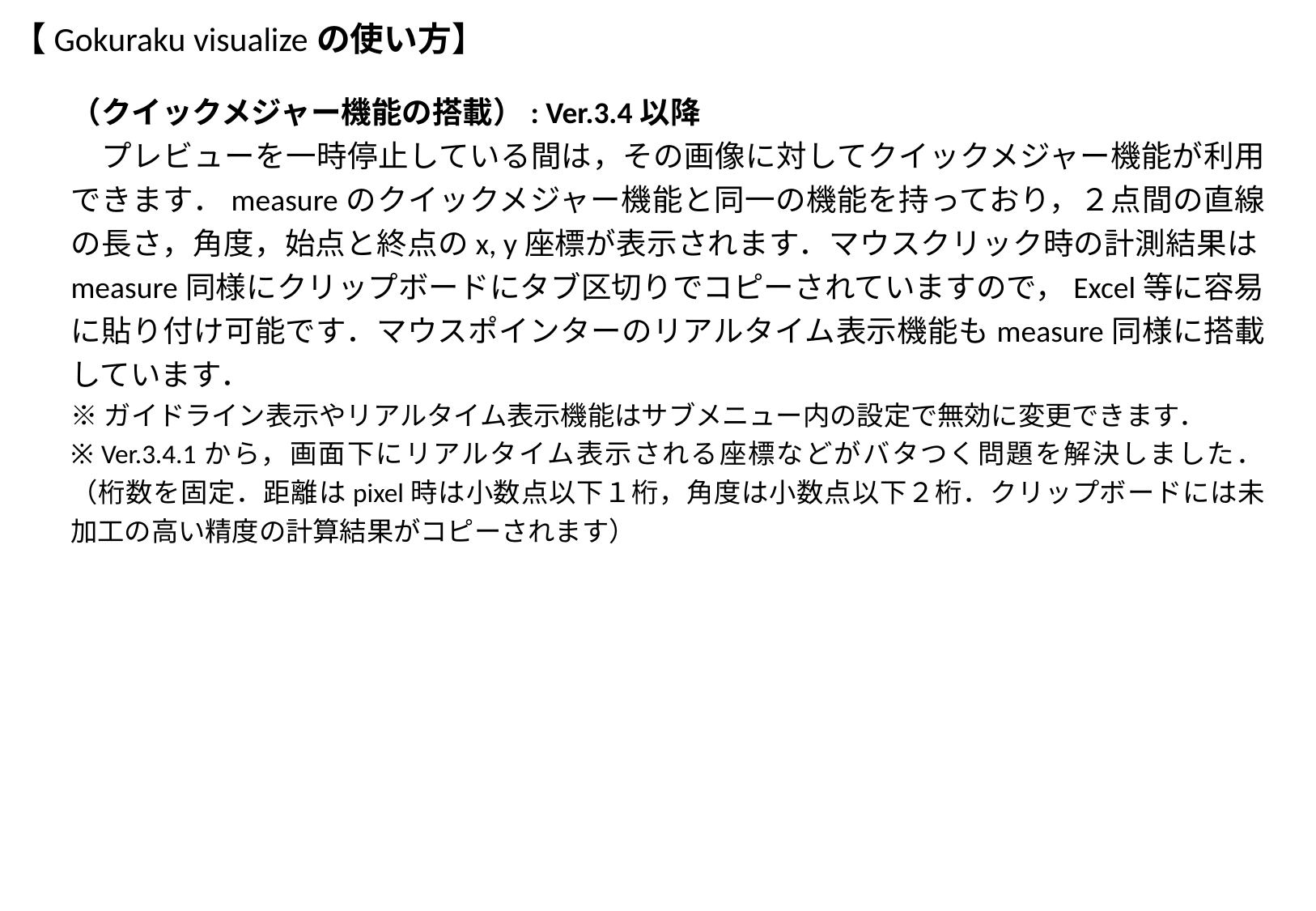

# 【Gokuraku visualizeの使い方】
（クイックメジャー機能の搭載）: Ver.3.4以降
　プレビューを一時停止している間は，その画像に対してクイックメジャー機能が利用できます．measureのクイックメジャー機能と同一の機能を持っており，２点間の直線の長さ，角度，始点と終点のx, y座標が表示されます．マウスクリック時の計測結果はmeasure同様にクリップボードにタブ区切りでコピーされていますので，Excel等に容易に貼り付け可能です．マウスポインターのリアルタイム表示機能もmeasure同様に搭載しています．
※ガイドライン表示やリアルタイム表示機能はサブメニュー内の設定で無効に変更できます．
※ Ver.3.4.1から，画面下にリアルタイム表示される座標などがバタつく問題を解決しました．
（桁数を固定．距離はpixel時は小数点以下１桁，角度は小数点以下２桁．クリップボードには未加工の高い精度の計算結果がコピーされます）